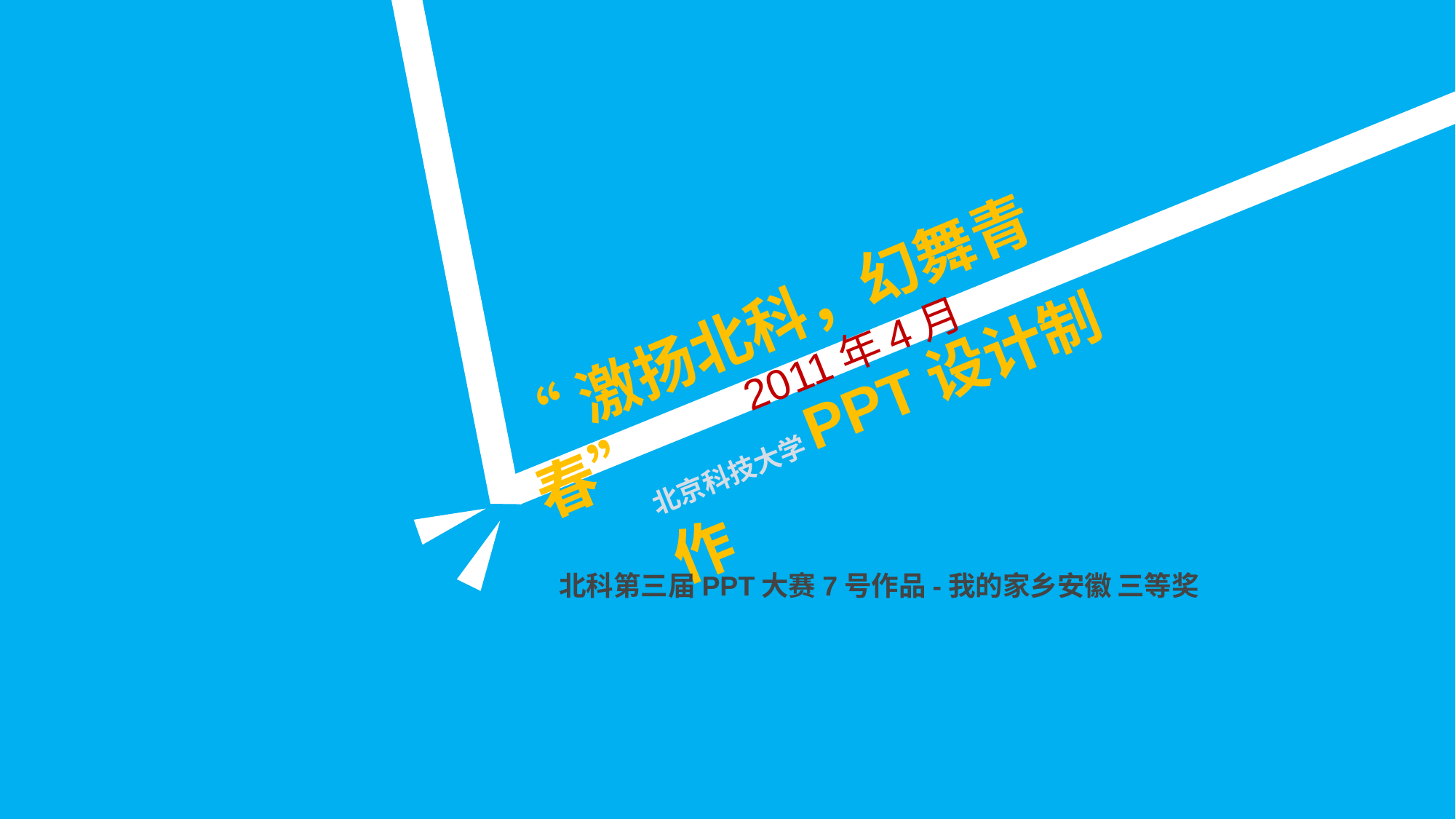

C
“激扬北科，幻舞青春”
C
2011年4月
北京科技大学PPT设计制作

北科第三届PPT大赛7号作品-我的家乡安徽
三等奖